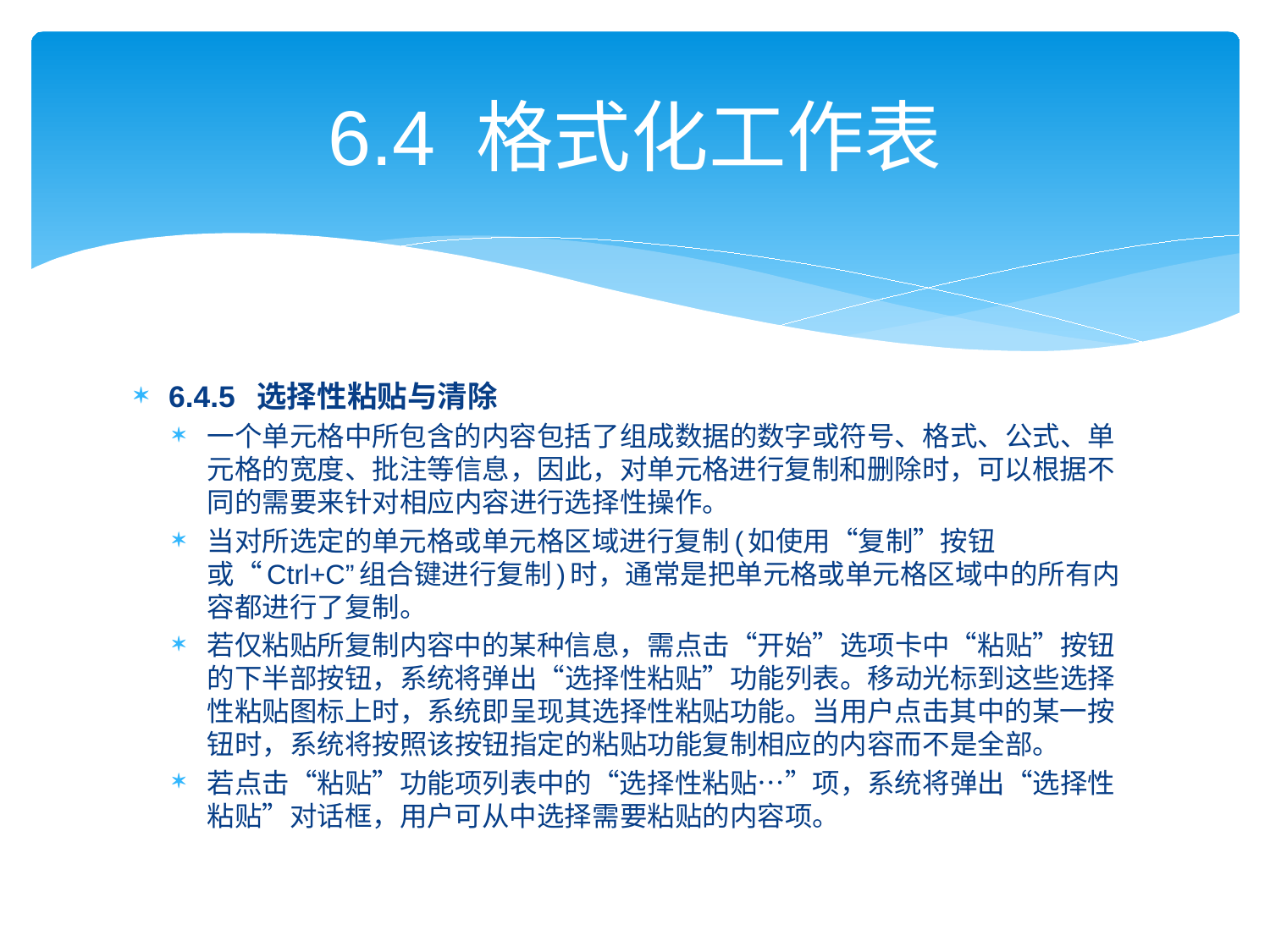

# 6.4 格式化工作表
6.4.5  选择性粘贴与清除
一个单元格中所包含的内容包括了组成数据的数字或符号、格式、公式、单元格的宽度、批注等信息，因此，对单元格进行复制和删除时，可以根据不同的需要来针对相应内容进行选择性操作。
当对所选定的单元格或单元格区域进行复制(如使用“复制”按钮或“Ctrl+C”组合键进行复制)时，通常是把单元格或单元格区域中的所有内容都进行了复制。
若仅粘贴所复制内容中的某种信息，需点击“开始”选项卡中“粘贴”按钮的下半部按钮，系统将弹出“选择性粘贴”功能列表。移动光标到这些选择性粘贴图标上时，系统即呈现其选择性粘贴功能。当用户点击其中的某一按钮时，系统将按照该按钮指定的粘贴功能复制相应的内容而不是全部。
若点击“粘贴”功能项列表中的“选择性粘贴…”项，系统将弹出“选择性粘贴”对话框，用户可从中选择需要粘贴的内容项。